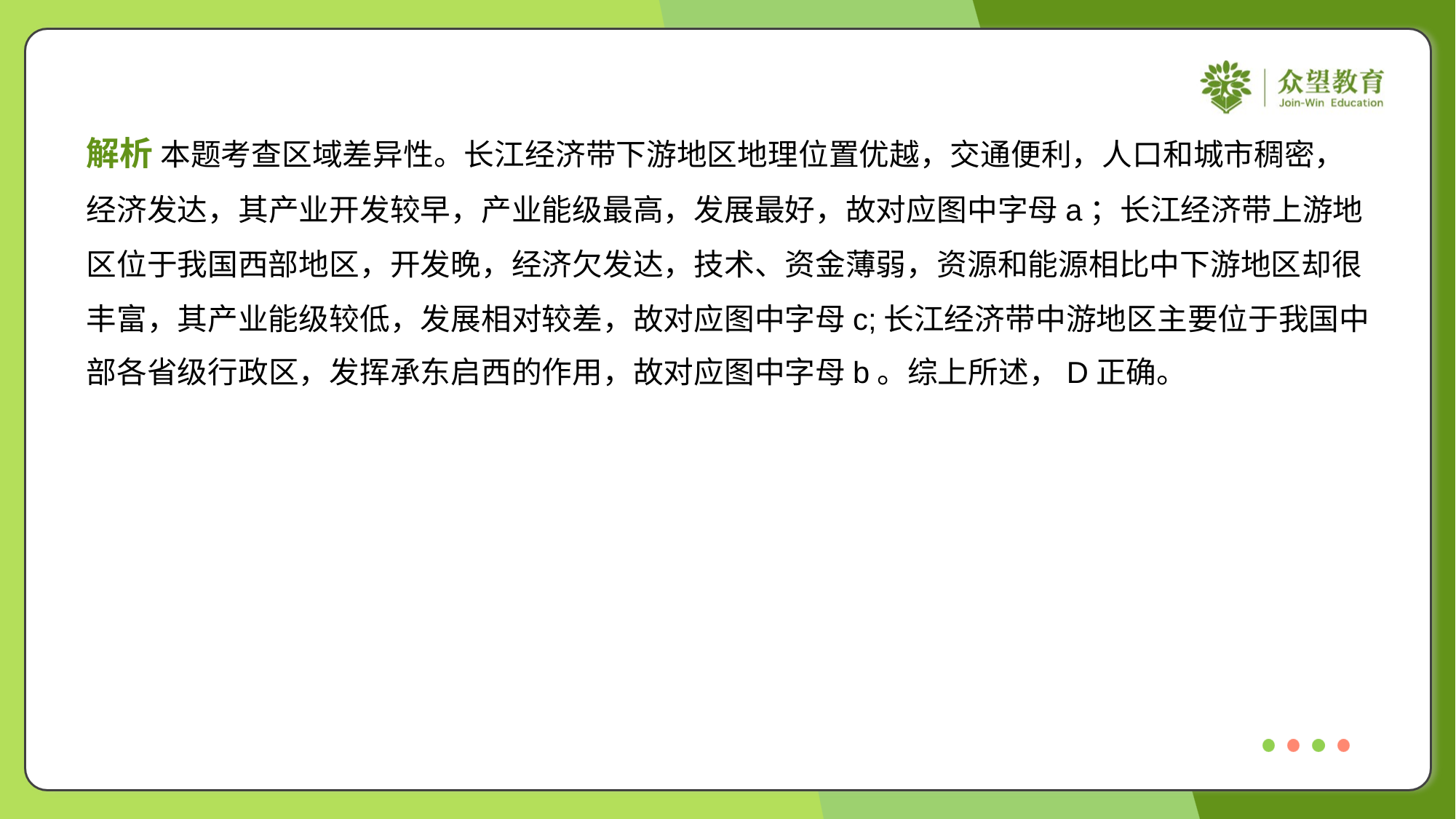

解析 本题考查区域差异性。长江经济带下游地区地理位置优越，交通便利，人口和城市稠密，
经济发达，其产业开发较早，产业能级最高，发展最好，故对应图中字母a；长江经济带上游地
区位于我国西部地区，开发晚，经济欠发达，技术、资金薄弱，资源和能源相比中下游地区却很
丰富，其产业能级较低，发展相对较差，故对应图中字母c;长江经济带中游地区主要位于我国中
部各省级行政区，发挥承东启西的作用，故对应图中字母b。综上所述，D正确。